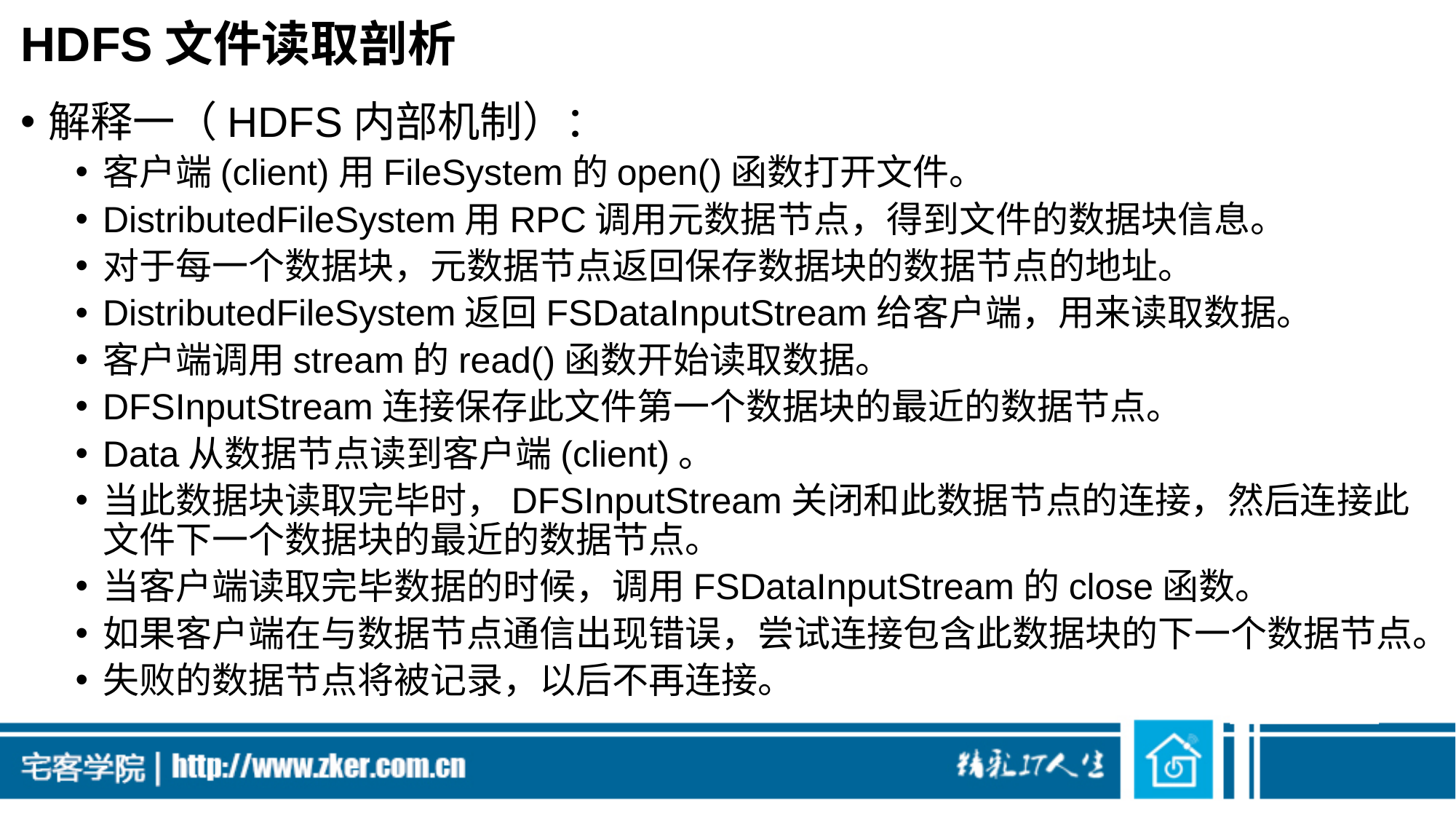

# HDFS文件读取剖析
解释一（HDFS内部机制）：
客户端(client)用FileSystem的open()函数打开文件。
DistributedFileSystem用RPC调用元数据节点，得到文件的数据块信息。
对于每一个数据块，元数据节点返回保存数据块的数据节点的地址。
DistributedFileSystem返回FSDataInputStream给客户端，用来读取数据。
客户端调用stream的read()函数开始读取数据。
DFSInputStream连接保存此文件第一个数据块的最近的数据节点。
Data从数据节点读到客户端(client)。
当此数据块读取完毕时，DFSInputStream关闭和此数据节点的连接，然后连接此文件下一个数据块的最近的数据节点。
当客户端读取完毕数据的时候，调用FSDataInputStream的close函数。
如果客户端在与数据节点通信出现错误，尝试连接包含此数据块的下一个数据节点。
失败的数据节点将被记录，以后不再连接。